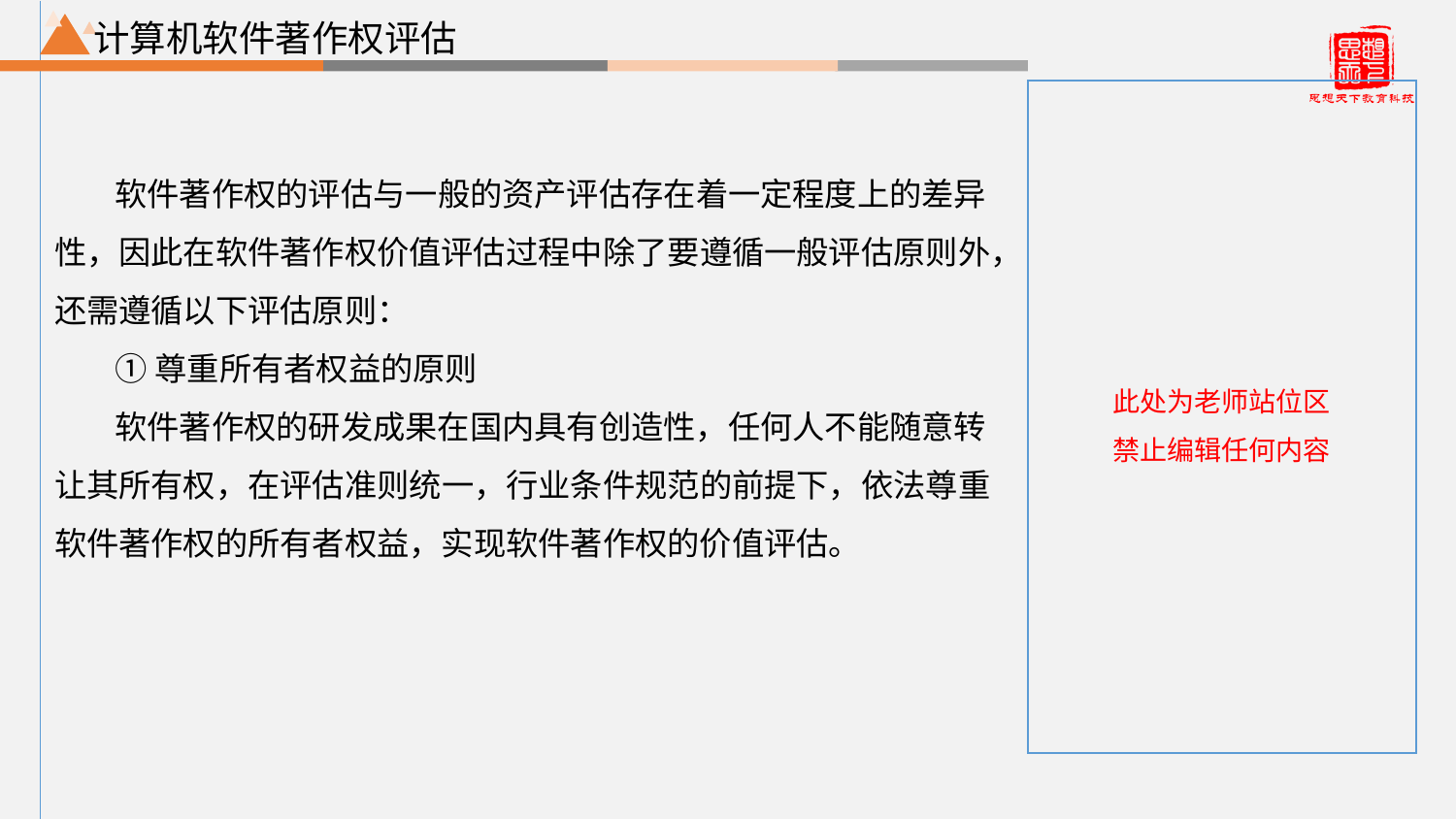

计算机软件著作权评估
软件著作权的评估与一般的资产评估存在着一定程度上的差异性，因此在软件著作权价值评估过程中除了要遵循一般评估原则外，还需遵循以下评估原则：
①尊重所有者权益的原则
软件著作权的研发成果在国内具有创造性，任何人不能随意转让其所有权，在评估准则统一，行业条件规范的前提下，依法尊重软件著作权的所有者权益，实现软件著作权的价值评估。
26